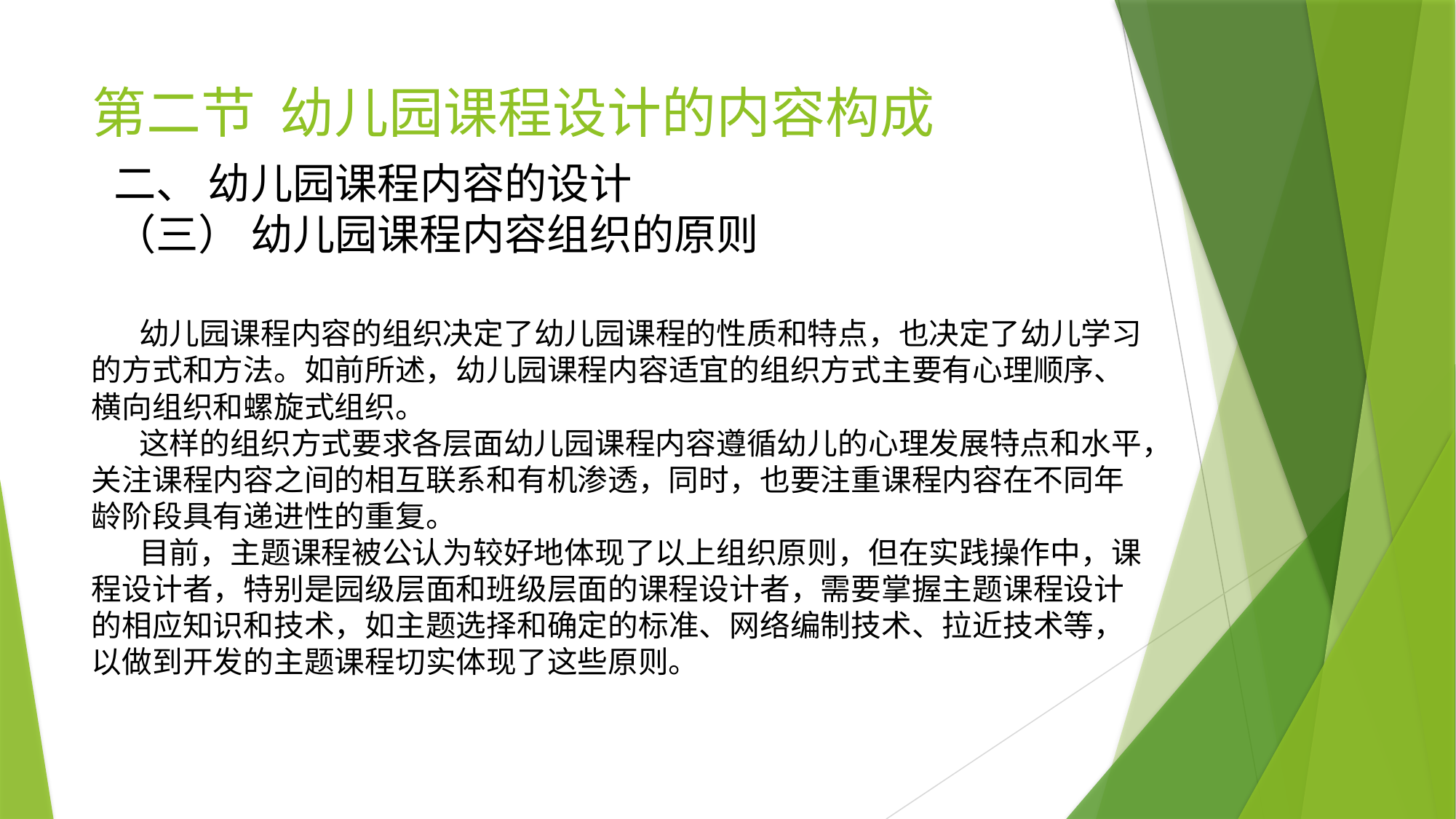

# 第二节  幼儿园课程设计的内容构成
二、 幼儿园课程内容的设计
（三） 幼儿园课程内容组织的原则
      幼儿园课程内容的组织决定了幼儿园课程的性质和特点，也决定了幼儿学习的方式和方法。如前所述，幼儿园课程内容适宜的组织方式主要有心理顺序、横向组织和螺旋式组织。
      这样的组织方式要求各层面幼儿园课程内容遵循幼儿的心理发展特点和水平，关注课程内容之间的相互联系和有机渗透，同时，也要注重课程内容在不同年龄阶段具有递进性的重复。
      目前，主题课程被公认为较好地体现了以上组织原则，但在实践操作中，课程设计者，特别是园级层面和班级层面的课程设计者，需要掌握主题课程设计的相应知识和技术，如主题选择和确定的标准、网络编制技术、拉近技术等，以做到开发的主题课程切实体现了这些原则。